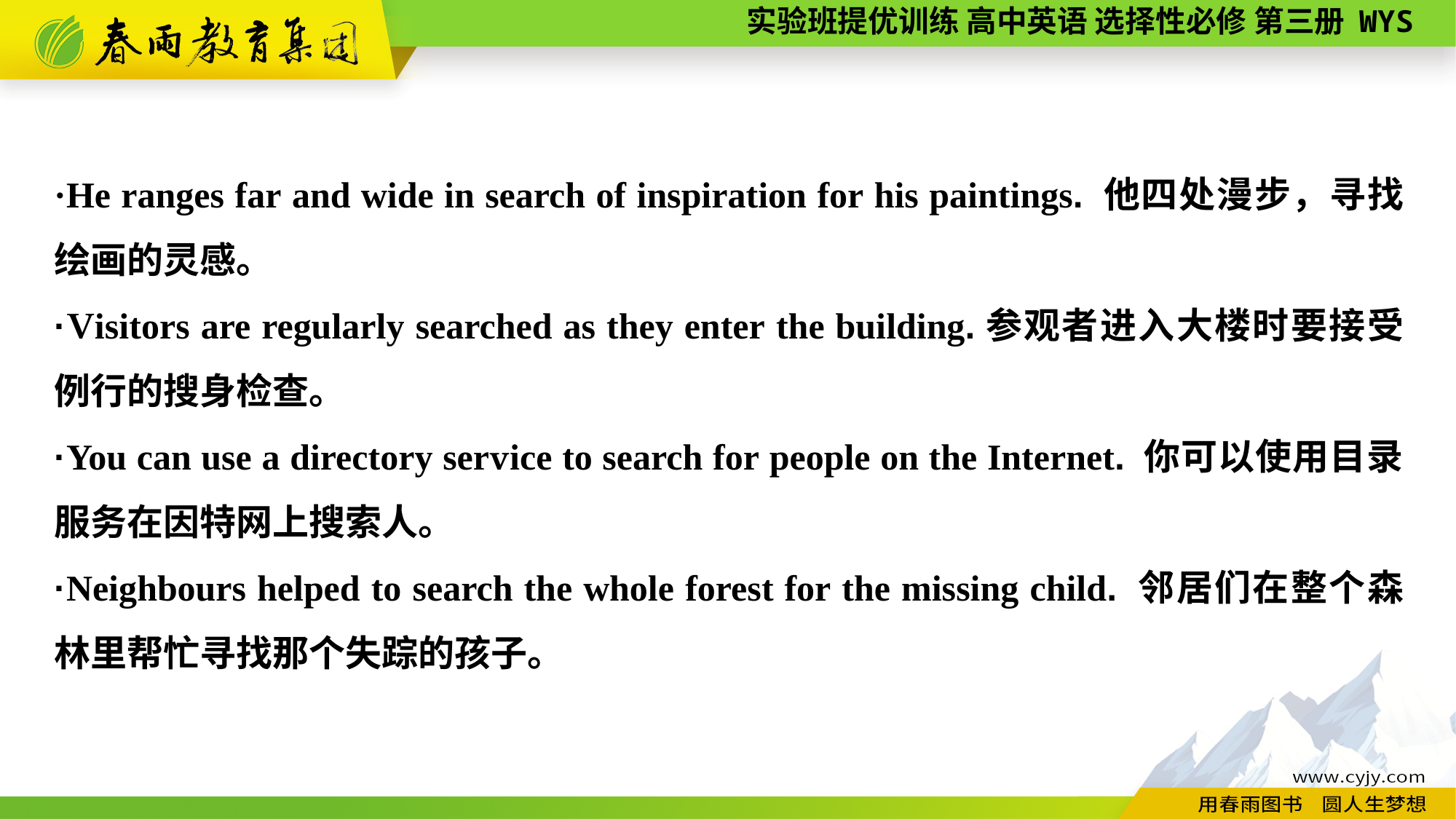

·He ranges far and wide in search of inspiration for his paintings. 他四处漫步，寻找绘画的灵感。
·Visitors are regularly searched as they enter the building.参观者进入大楼时要接受例行的搜身检查。
·You can use a directory service to search for people on the Internet. 你可以使用目录服务在因特网上搜索人。
·Neighbours helped to search the whole forest for the missing child. 邻居们在整个森林里帮忙寻找那个失踪的孩子。